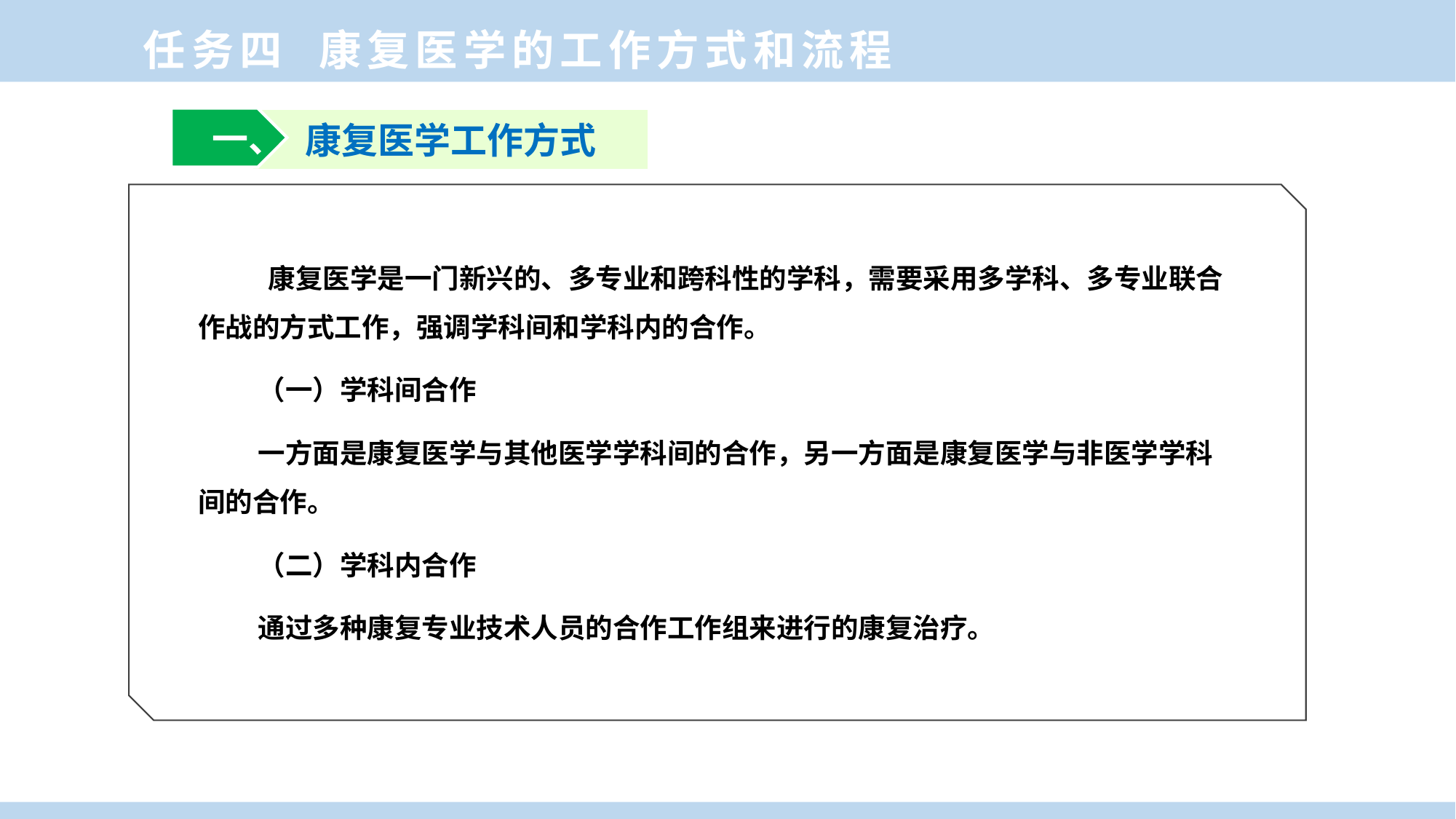

任务四  康复医学的工作方式和流程

 一、
康复医学工作方式

 康复医学是一门新兴的、多专业和跨科性的学科，需要采用多学科、多专业联合作战的方式工作，强调学科间和学科内的合作。
（一）学科间合作
一方面是康复医学与其他医学学科间的合作，另一方面是康复医学与非医学学科间的合作。
（二）学科内合作
通过多种康复专业技术人员的合作工作组来进行的康复治疗。